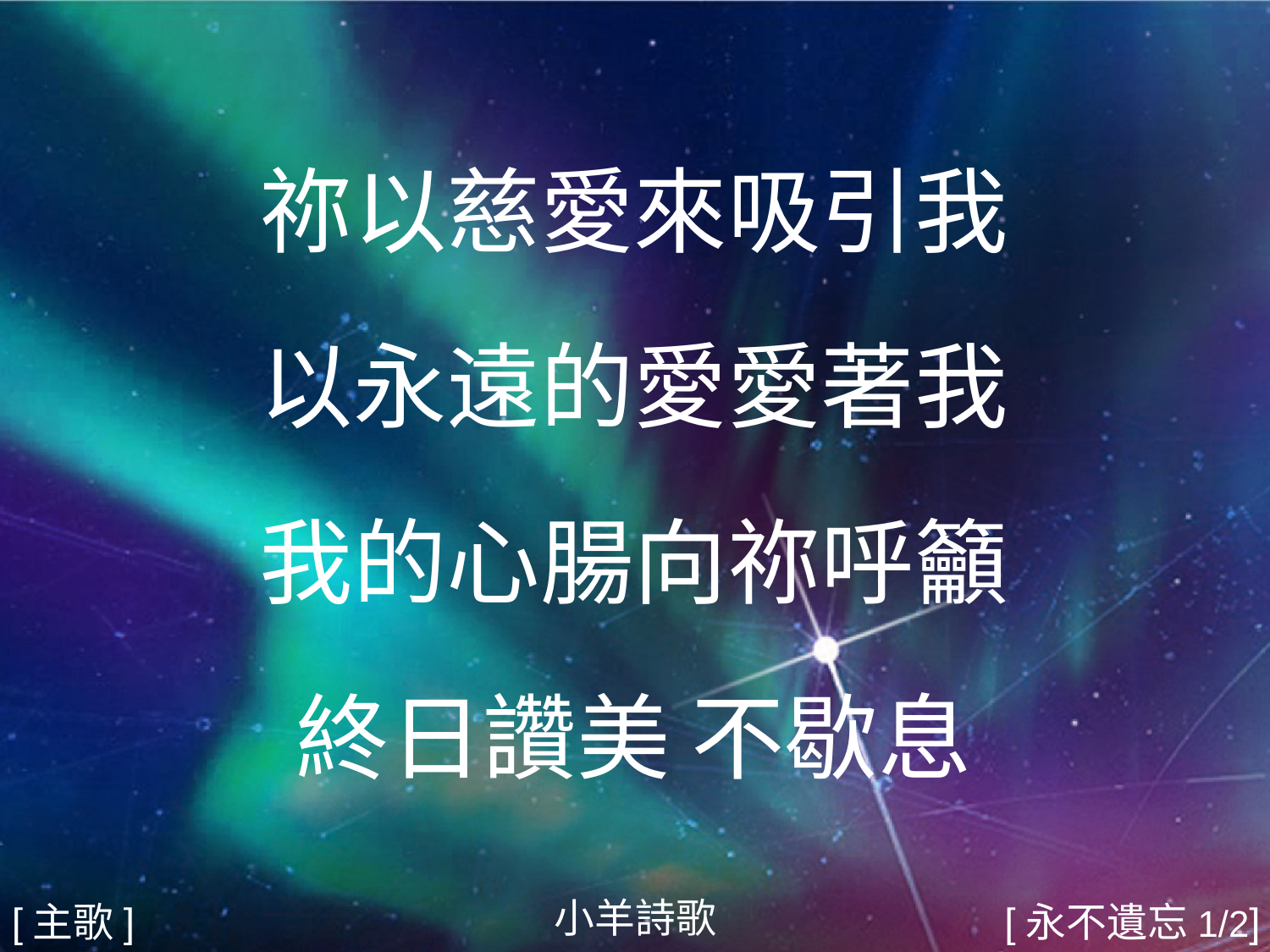

祢以慈愛來吸引我

以永遠的愛愛著我

我的心腸向祢呼籲

終日讚美 不歇息
#

小羊詩歌
[主歌]
[永不遺忘1/2]